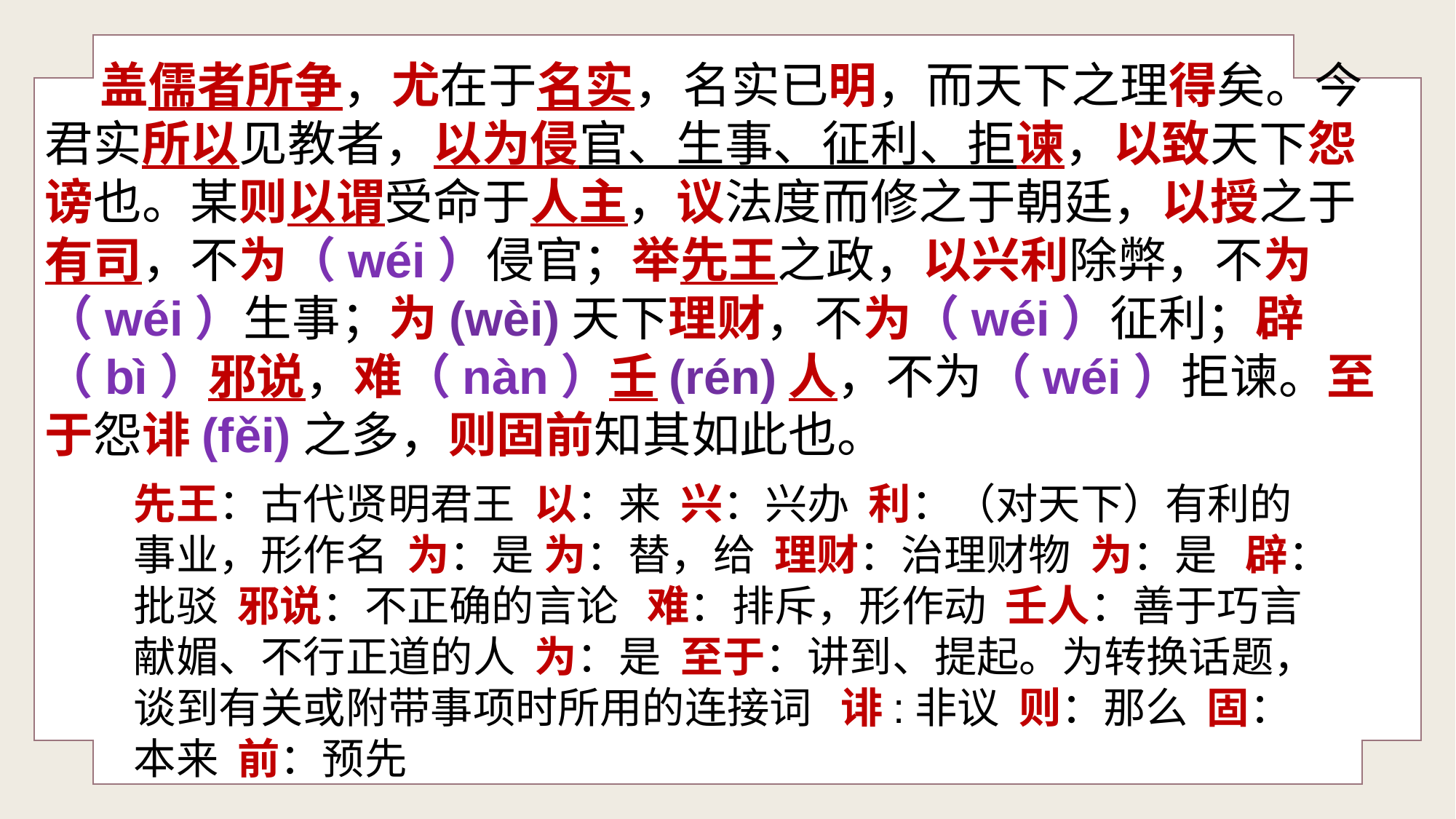

盖儒者所争，尤在于名实，名实已明，而天下之理得矣。今君实所以见教者，以为侵官、生事、征利、拒谏，以致天下怨谤也。某则以谓受命于人主，议法度而修之于朝廷，以授之于有司，不为（wéi）侵官；举先王之政，以兴利除弊，不为（wéi）生事；为(wèi)天下理财，不为（wéi）征利；辟（bì）邪说，难（nàn）壬(rén)人，不为（wéi）拒谏。至于怨诽(fěi)之多，则固前知其如此也。
先王：古代贤明君王  以：来  兴：兴办  利：（对天下）有利的事业，形作名  为：是 为：替，给  理财：治理财物  为：是   辟：批驳  邪说：不正确的言论   难：排斥，形作动  壬人：善于巧言献媚、不行正道的人  为：是  至于：讲到、提起。为转换话题，谈到有关或附带事项时所用的连接词   诽:非议  则：那么  固：本来  前：预先